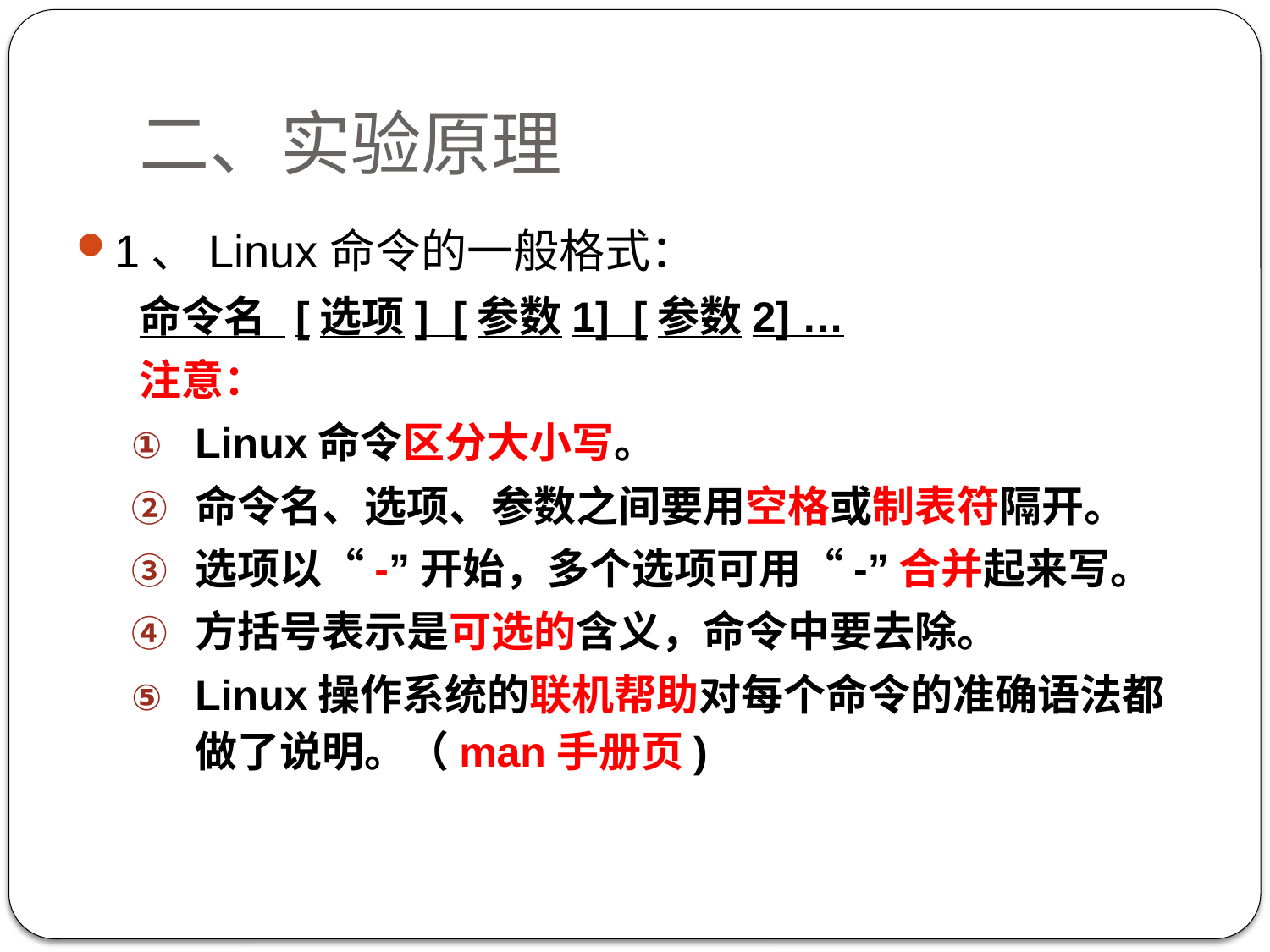

# 二、实验原理
1、Linux命令的一般格式：
命令名  [选项]  [参数1]  [参数2] …
注意：
Linux命令区分大小写。
命令名、选项、参数之间要用空格或制表符隔开。
选项以“-”开始，多个选项可用“-”合并起来写。
方括号表示是可选的含义，命令中要去除。
Linux操作系统的联机帮助对每个命令的准确语法都做了说明。（man手册页)